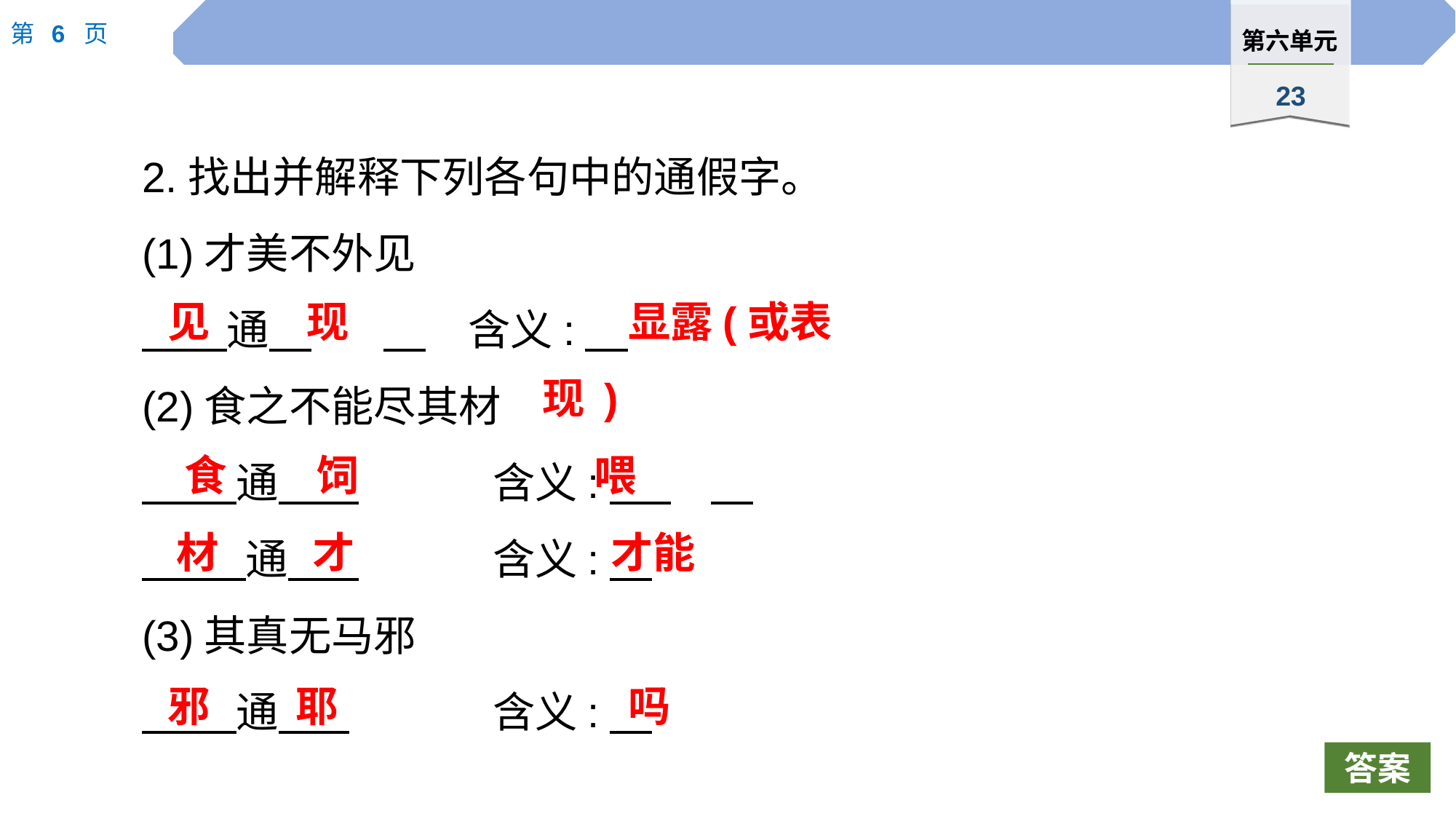

2.找出并解释下列各句中的通假字。
(1)才美不外见
　　通　	　　含义:
(2)食之不能尽其材
　 　通　    		含义:
　  　通　   		含义:
(3)其真无马邪
　 　通　   		含义:
见          现
显露(或表现 )
食	饲
喂
材
才
才能
邪
耶
吗
答案